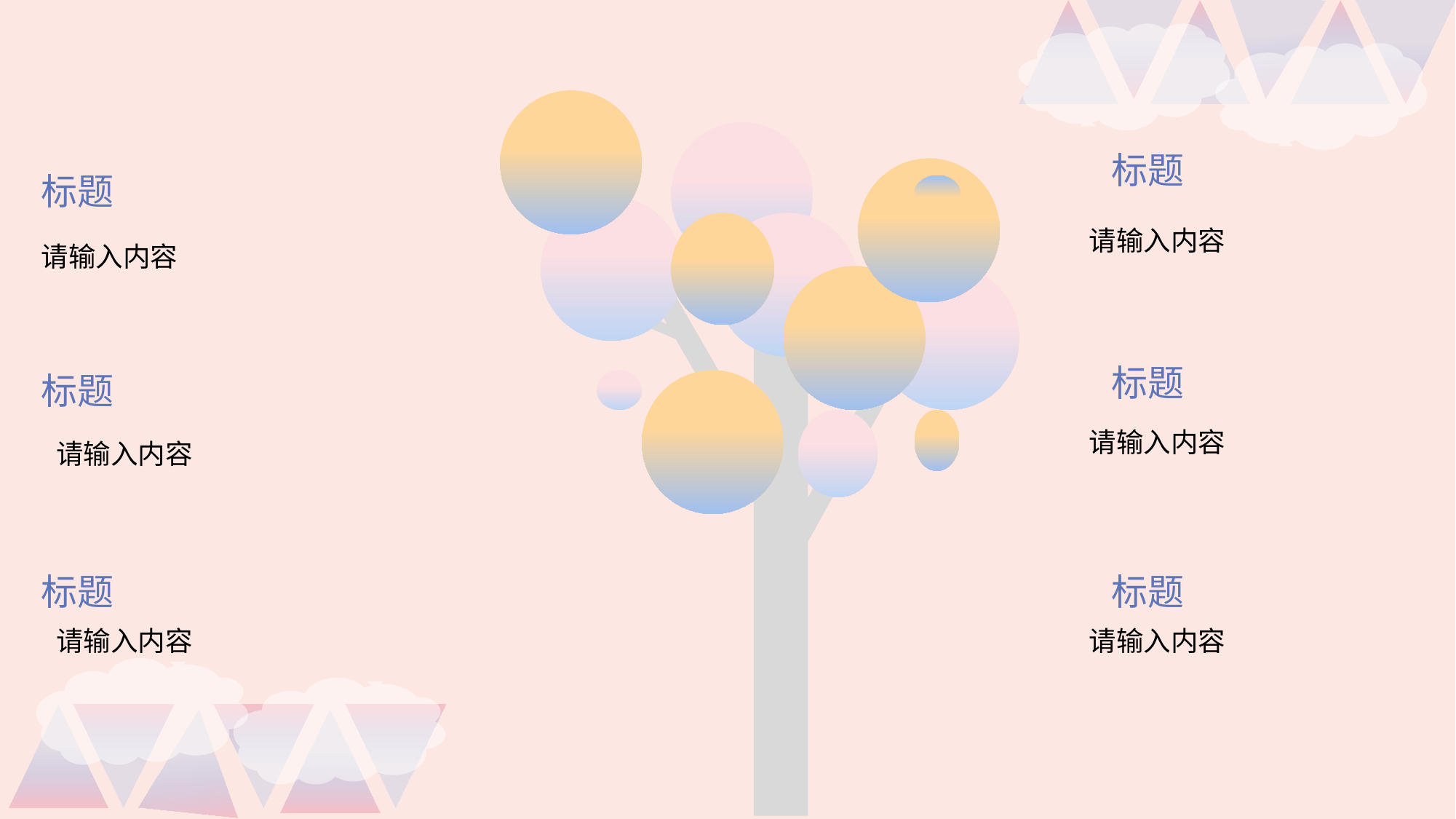

标题
标题
请输入内容
请输入内容
标题
标题
请输入内容
请输入内容
标题
标题
请输入内容
请输入内容